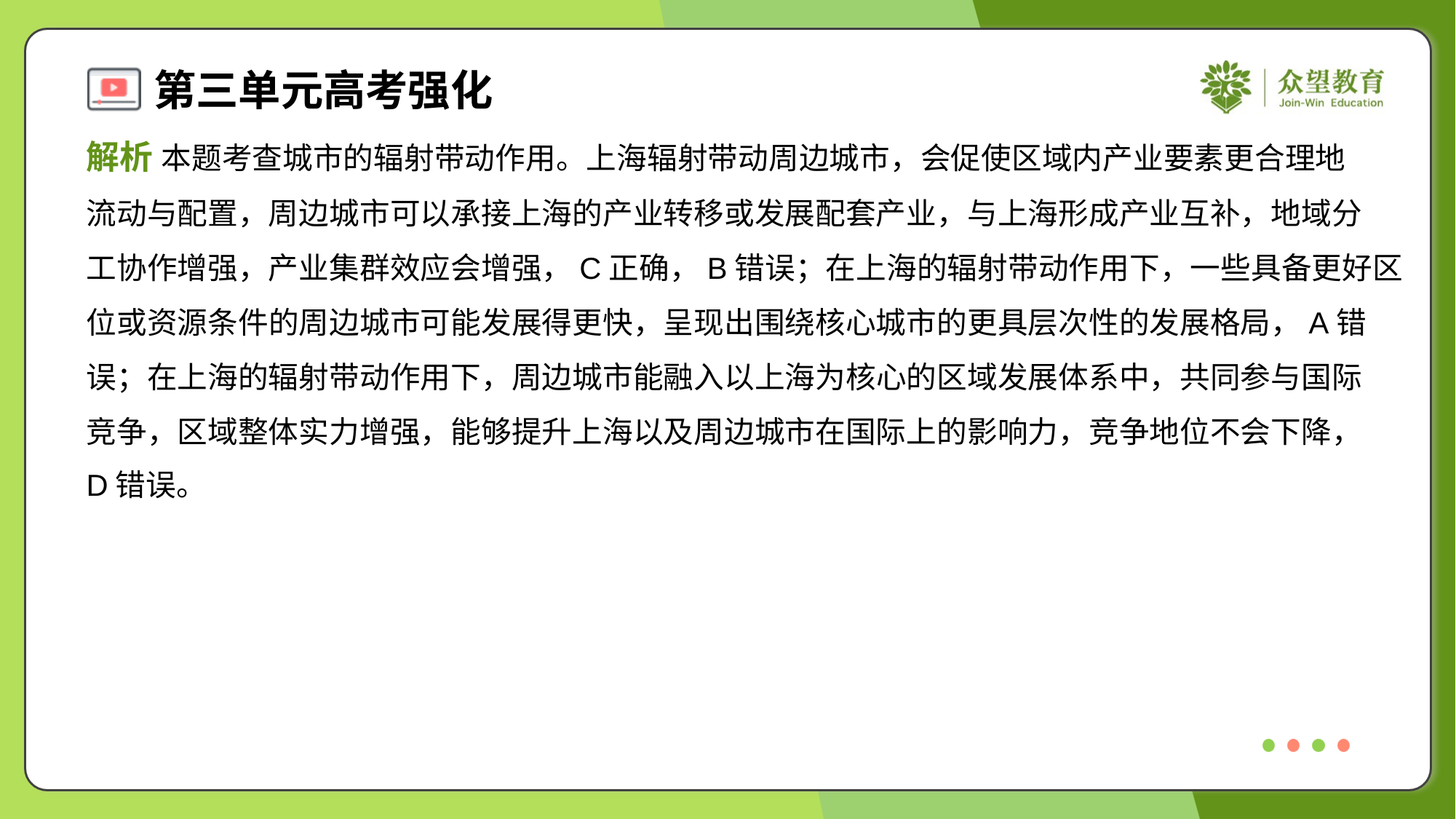

解析 本题考查城市的辐射带动作用。上海辐射带动周边城市，会促使区域内产业要素更合理地
流动与配置，周边城市可以承接上海的产业转移或发展配套产业，与上海形成产业互补，地域分
工协作增强，产业集群效应会增强，C正确，B错误；在上海的辐射带动作用下，一些具备更好区
位或资源条件的周边城市可能发展得更快，呈现出围绕核心城市的更具层次性的发展格局，A错
误；在上海的辐射带动作用下，周边城市能融入以上海为核心的区域发展体系中，共同参与国际
竞争，区域整体实力增强，能够提升上海以及周边城市在国际上的影响力，竞争地位不会下降，
D错误。